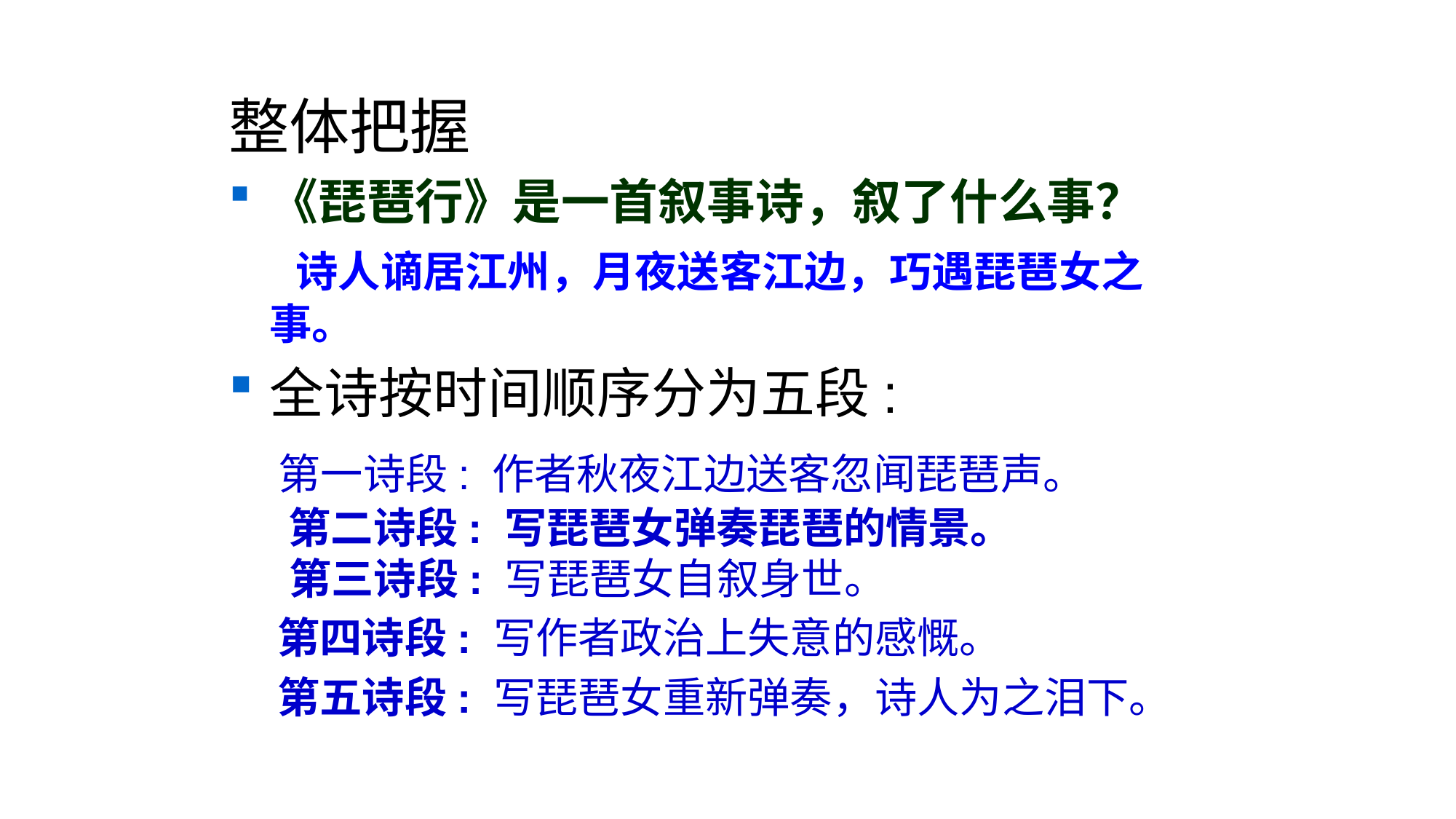

整体把握
《琵琶行》是一首叙事诗，叙了什么事？
     诗人谪居江州，月夜送客江边，巧遇琵琶女之事。
全诗按时间顺序分为五段:
   第一诗段: 作者秋夜江边送客忽闻琵琶声。
  第二诗段: 写琵琶女弹奏琵琶的情景。
  第三诗段: 写琵琶女自叙身世。
    第四诗段: 写作者政治上失意的感慨。
    第五诗段: 写琵琶女重新弹奏，诗人为之泪下。